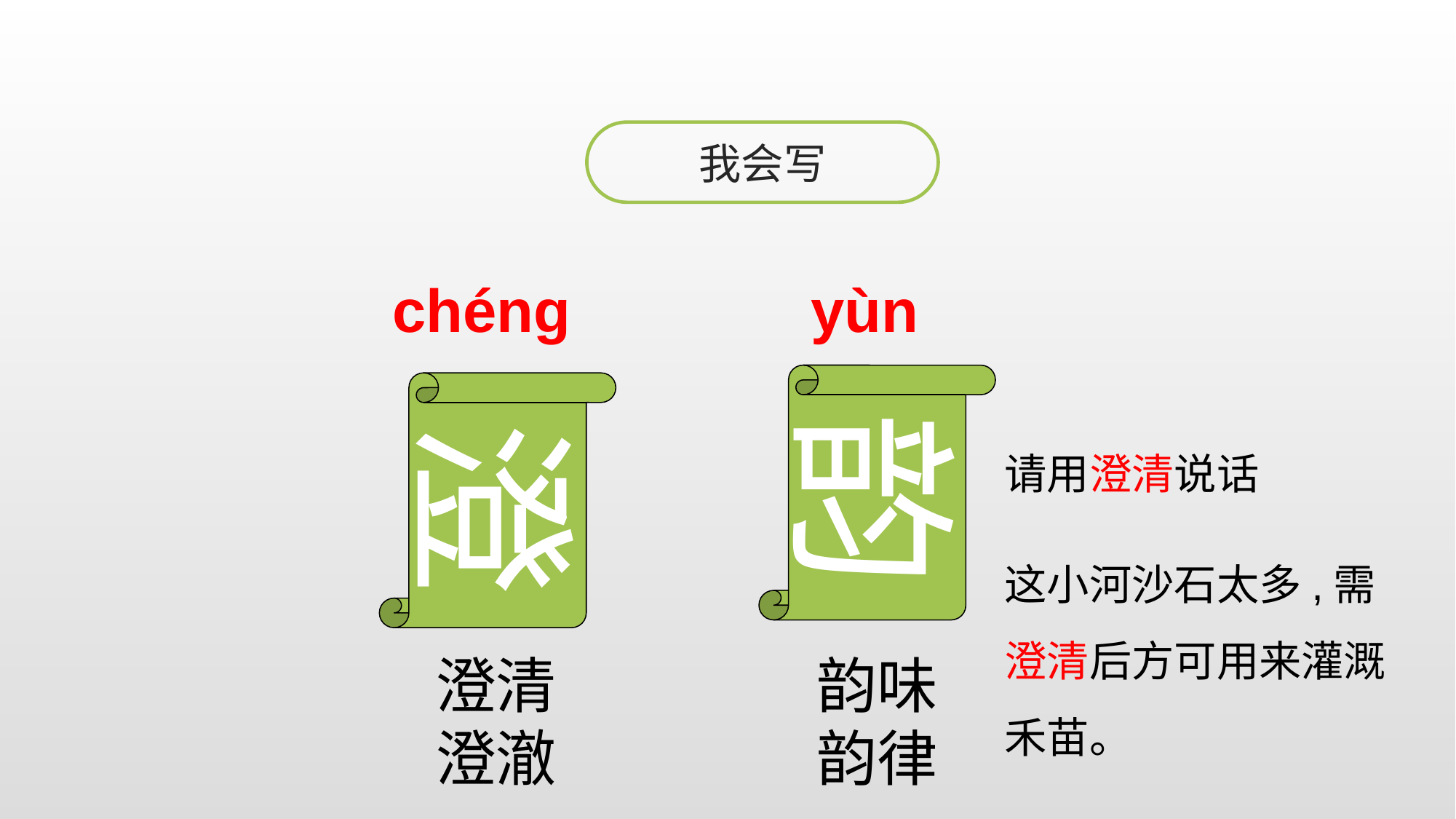

我会写
chéng
yùn
韵
澄
请用澄清说话
这小河沙石太多,需澄清后方可用来灌溉禾苗。
澄清
澄澈
韵味
韵律